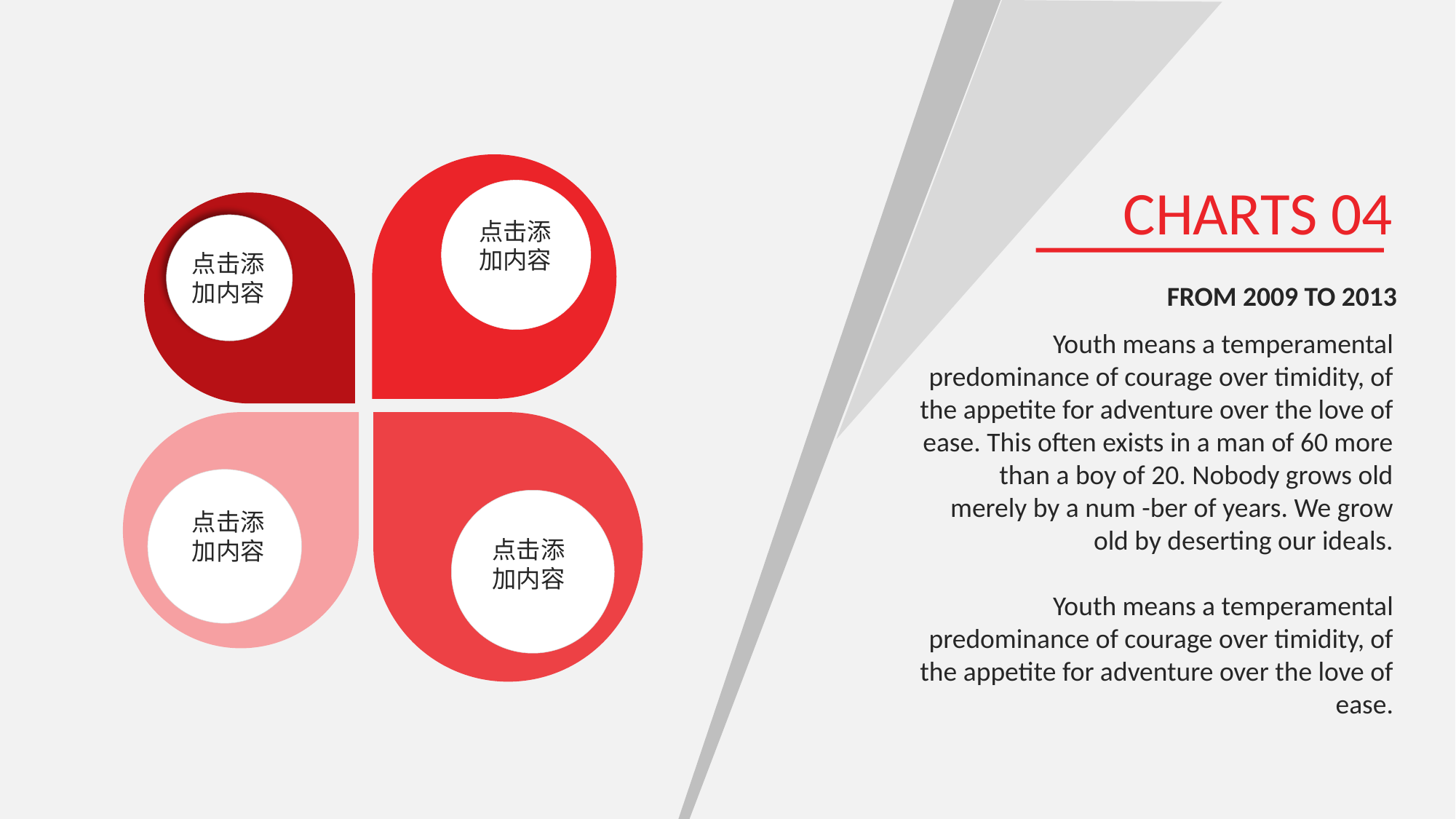

点击添
加内容

点击添
加内容

点击添
加内容
点击添
加内容
CHARTS 04

FROM 2009 TO 2013
Youth means a temperamental predominance of courage over timidity, of the appetite for adventure over the love of ease. This often exists in a man of 60 more than a boy of 20. Nobody grows old merely by a num -ber of years. We grow old by deserting our ideals.

Youth means a temperamental predominance of courage over timidity, of the appetite for adventure over the love of ease.